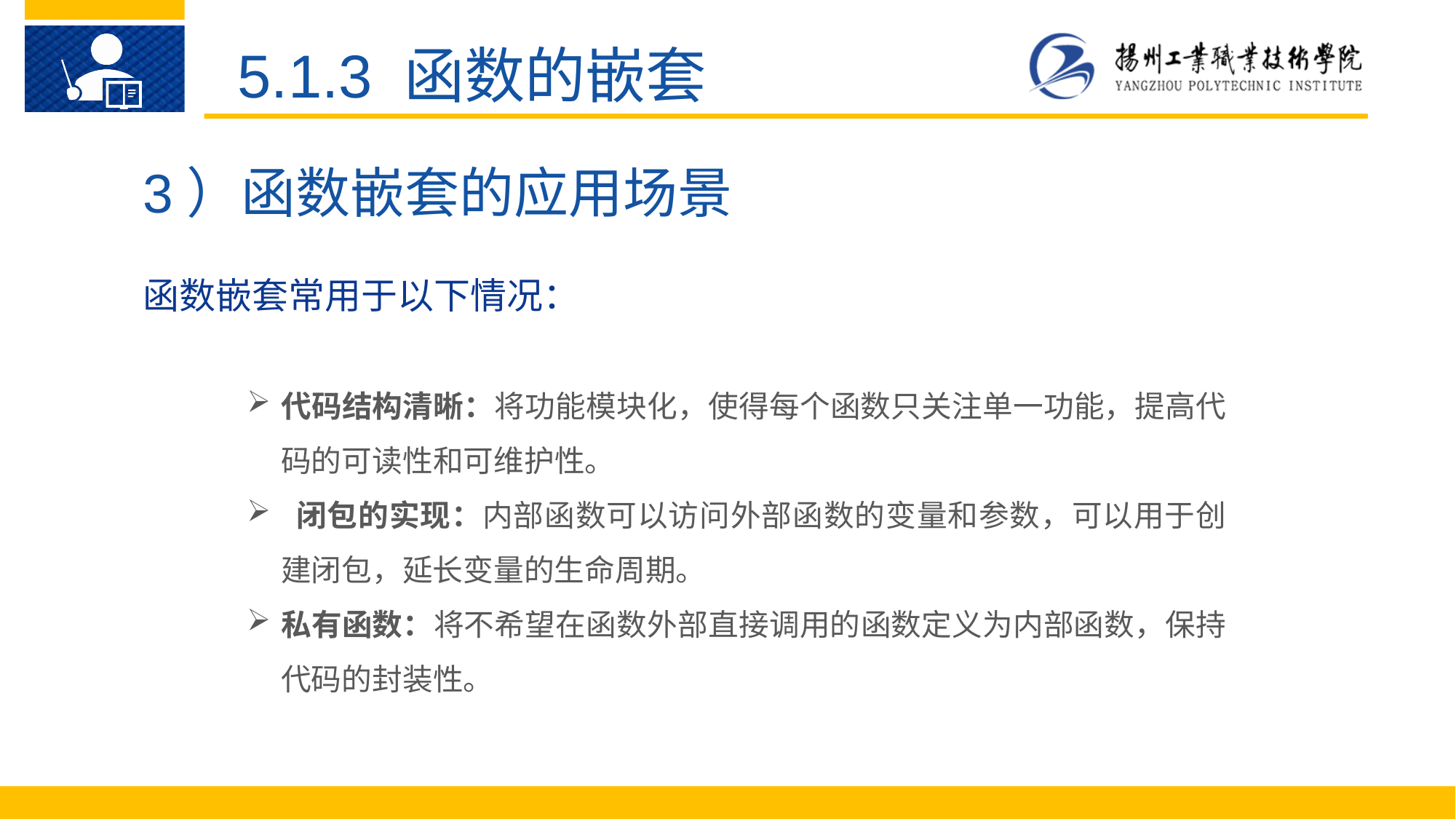

5.1.3 函数的嵌套
3）函数嵌套的应用场景
函数嵌套常用于以下情况：
代码结构清晰：将功能模块化，使得每个函数只关注单一功能，提高代码的可读性和可维护性。
 闭包的实现：内部函数可以访问外部函数的变量和参数，可以用于创建闭包，延长变量的生命周期。
私有函数：将不希望在函数外部直接调用的函数定义为内部函数，保持代码的封装性。